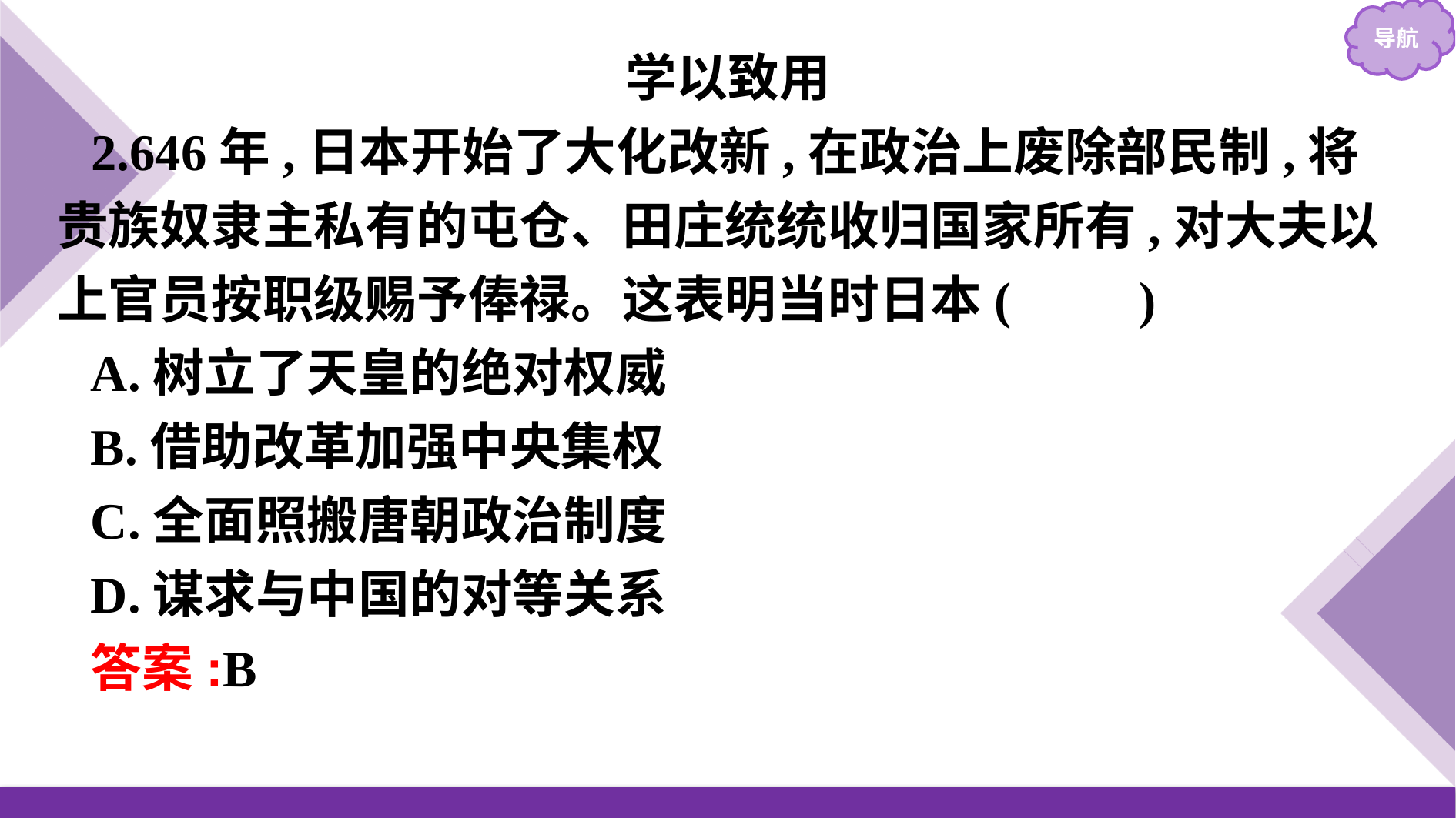

学以致用
2.646年,日本开始了大化改新,在政治上废除部民制,将贵族奴隶主私有的屯仓、田庄统统收归国家所有,对大夫以上官员按职级赐予俸禄。这表明当时日本(　　)
A.树立了天皇的绝对权威
B.借助改革加强中央集权
C.全面照搬唐朝政治制度
D.谋求与中国的对等关系
答案:B